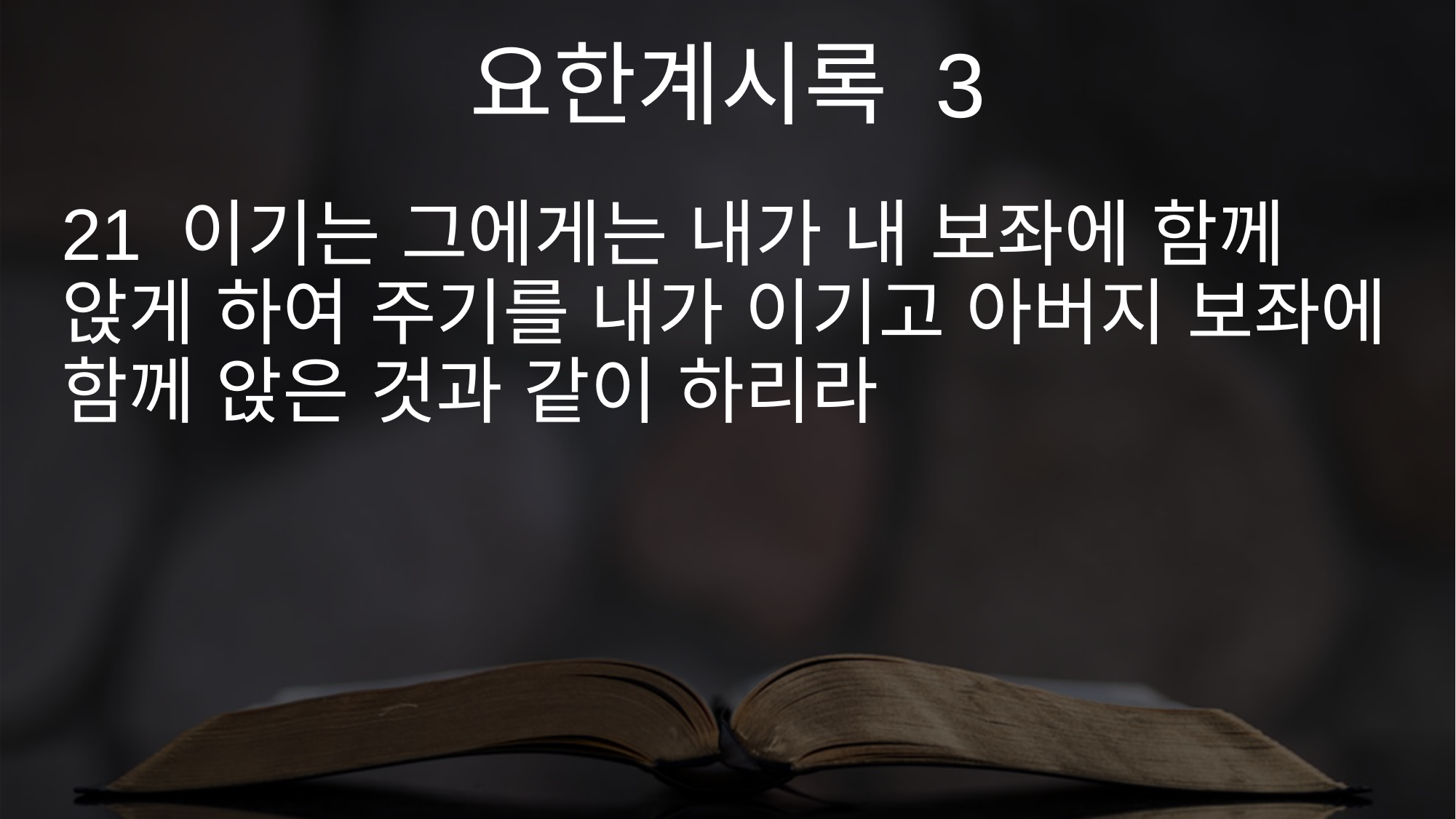

요한계시록 3
21 이기는 그에게는 내가 내 보좌에 함께 앉게 하여 주기를 내가 이기고 아버지 보좌에 함께 앉은 것과 같이 하리라